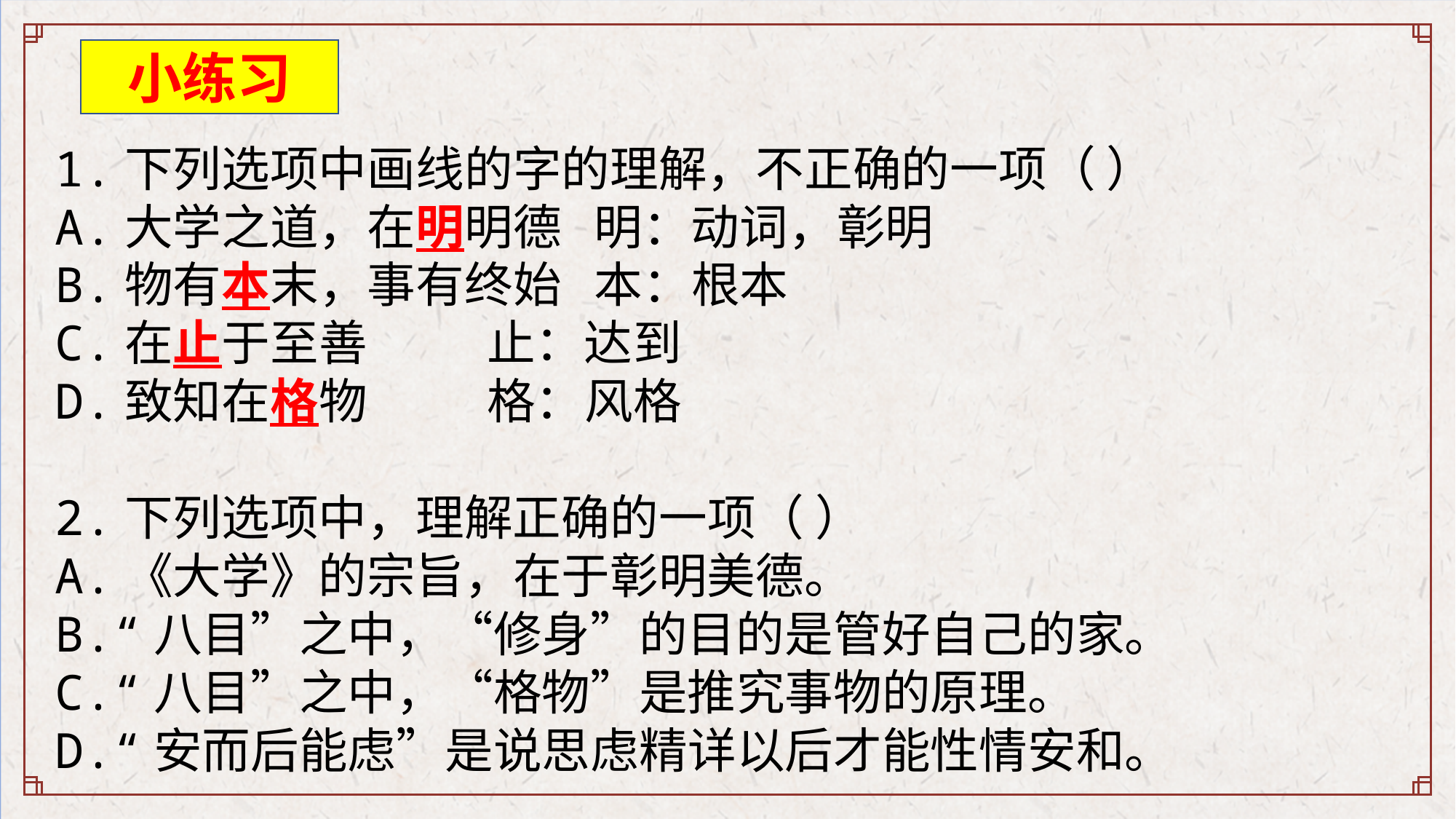

小练习
1.下列选项中画线的字的理解，不正确的一项（ ）
A.大学之道，在明明德   明：动词，彰明
B.物有本末，事有终始   本：根本
C.在止于至善           止：达到
D.致知在格物           格：风格

2.下列选项中，理解正确的一项（ ）
A.《大学》的宗旨，在于彰明美德。
B.“八目”之中，“修身”的目的是管好自己的家。
C.“八目”之中，“格物”是推究事物的原理。
D.“安而后能虑”是说思虑精详以后才能性情安和。